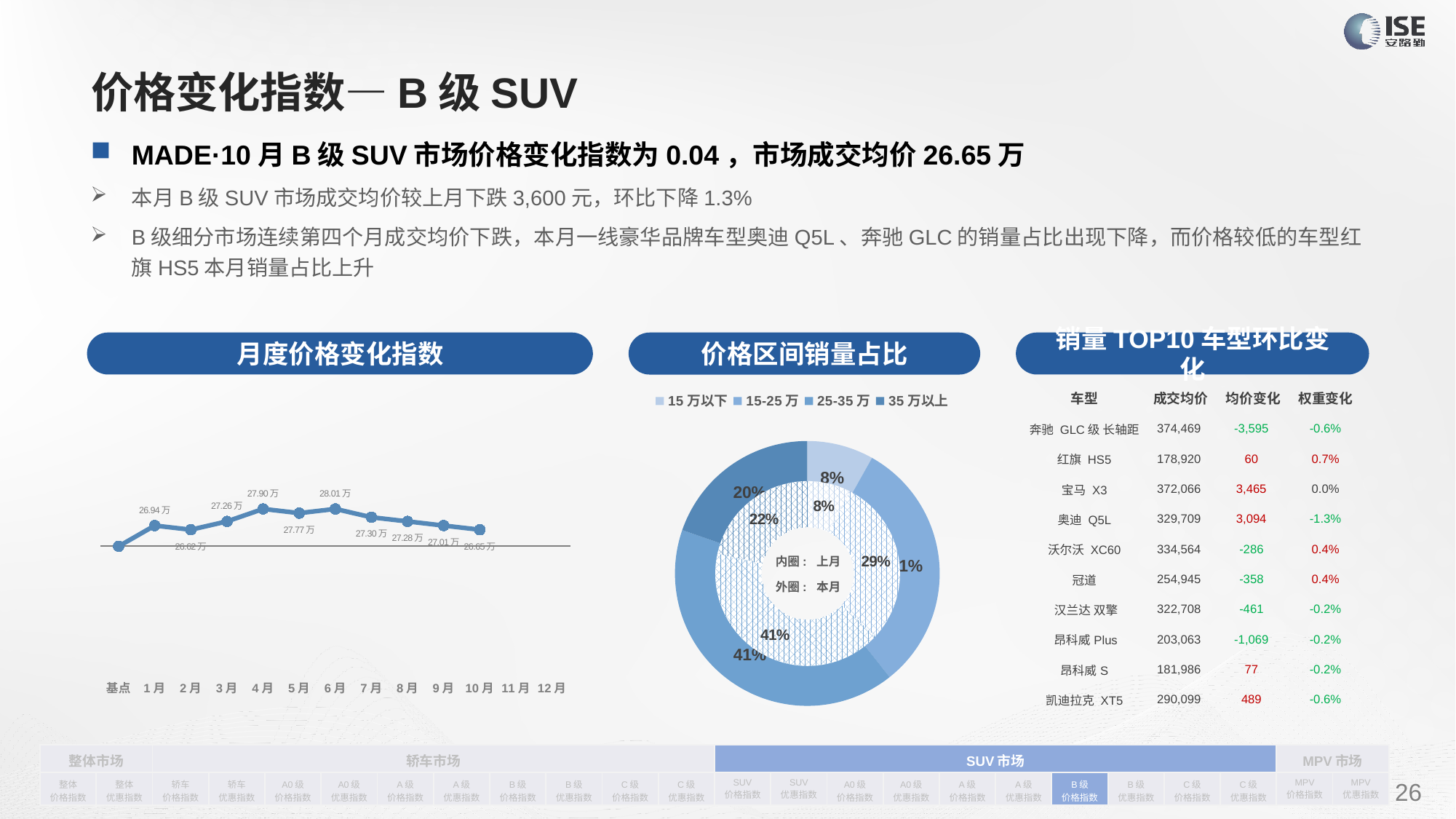

# 价格变化指数—B级SUV
MADE·10月B级SUV市场价格变化指数为0.04，市场成交均价26.65万
本月B级SUV市场成交均价较上月下跌3,600元，环比下降1.3%
B级细分市场连续第四个月成交均价下跌，本月一线豪华品牌车型奥迪Q5L、奔驰GLC的销量占比出现下降，而价格较低的车型红旗HS5本月销量占比上升
月度价格变化指数

销量TOP10车型环比变化

价格区间销量占比

| 车型 | 成交均价 | 均价变化 | 权重变化 |
| --- | --- | --- | --- |
| 奔驰 GLC级 长轴距 | 374,469 | -3,595 | -0.6% |
| 红旗 HS5 | 178,920 | 60 | 0.7% |
| 宝马 X3 | 372,066 | 3,465 | 0.0% |
| 奥迪 Q5L | 329,709 | 3,094 | -1.3% |
| 沃尔沃 XC60 | 334,564 | -286 | 0.4% |
| 冠道 | 254,945 | -358 | 0.4% |
| 汉兰达 双擎 | 322,708 | -461 | -0.2% |
| 昂科威Plus | 203,063 | -1,069 | -0.2% |
| 昂科威S | 181,986 | 77 | -0.2% |
| 凯迪拉克 XT5 | 290,099 | 489 | -0.6% |

### Chart

| Category | 销量 |
|---|---|
| 15万以下 | 9377.0 |
| 15-25万 | 35940.0 |
| 25-35万 | 47267.0 |
| 35万以上 | 22701.0 |

### Chart

| Category | Y2022 |
|---|---|
| 基点 | 0.0 |
| 1月 | 0.05 |
| 2月 | 0.04 |
| 3月 | 0.06 |
| 4月 | 0.09 |
| 5月 | 0.08 |
| 6月 | 0.09 |
| 7月 | 0.07 |
| 8月 | 0.06 |
| 9月 | 0.05 |
| 10月 | 0.04 |
| 11月 | None |
| 12月 | None |

### Chart

| Category | 销量 |
|---|---|
| 15万以下 | 9451.0 |
| 15-25万 | 36822.0 |
| 25-35万 | 51883.0 |
| 35万以上 | 26955.0 |
内圈:  上月
外圈:  本月
| 整体市场 |  | 轿车市场 |  |  |  |  |  |  |  |  |  | SUV市场 |  |  |  |  |  |  |  |  |  | MPV市场 |  |
| --- | --- | --- | --- | --- | --- | --- | --- | --- | --- | --- | --- | --- | --- | --- | --- | --- | --- | --- | --- | --- | --- | --- | --- |
| 整体 价格指数 | 整体 优惠指数 | 轿车 价格指数 | 轿车 优惠指数 | A0级 价格指数 | A0级 优惠指数 | A级 价格指数 | A级 优惠指数 | B级 价格指数 | B级 优惠指数 | C级 价格指数 | C级 优惠指数 | SUV 价格指数 | SUV 优惠指数 | A0级 价格指数 | A0级 优惠指数 | A级 价格指数 | A级 优惠指数 | B级 价格指数 | B级 优惠指数 | C级 价格指数 | C级 优惠指数 | MPV 价格指数 | MPV 优惠指数 |
请在插入菜单—页眉和页脚中修改此 文本
26